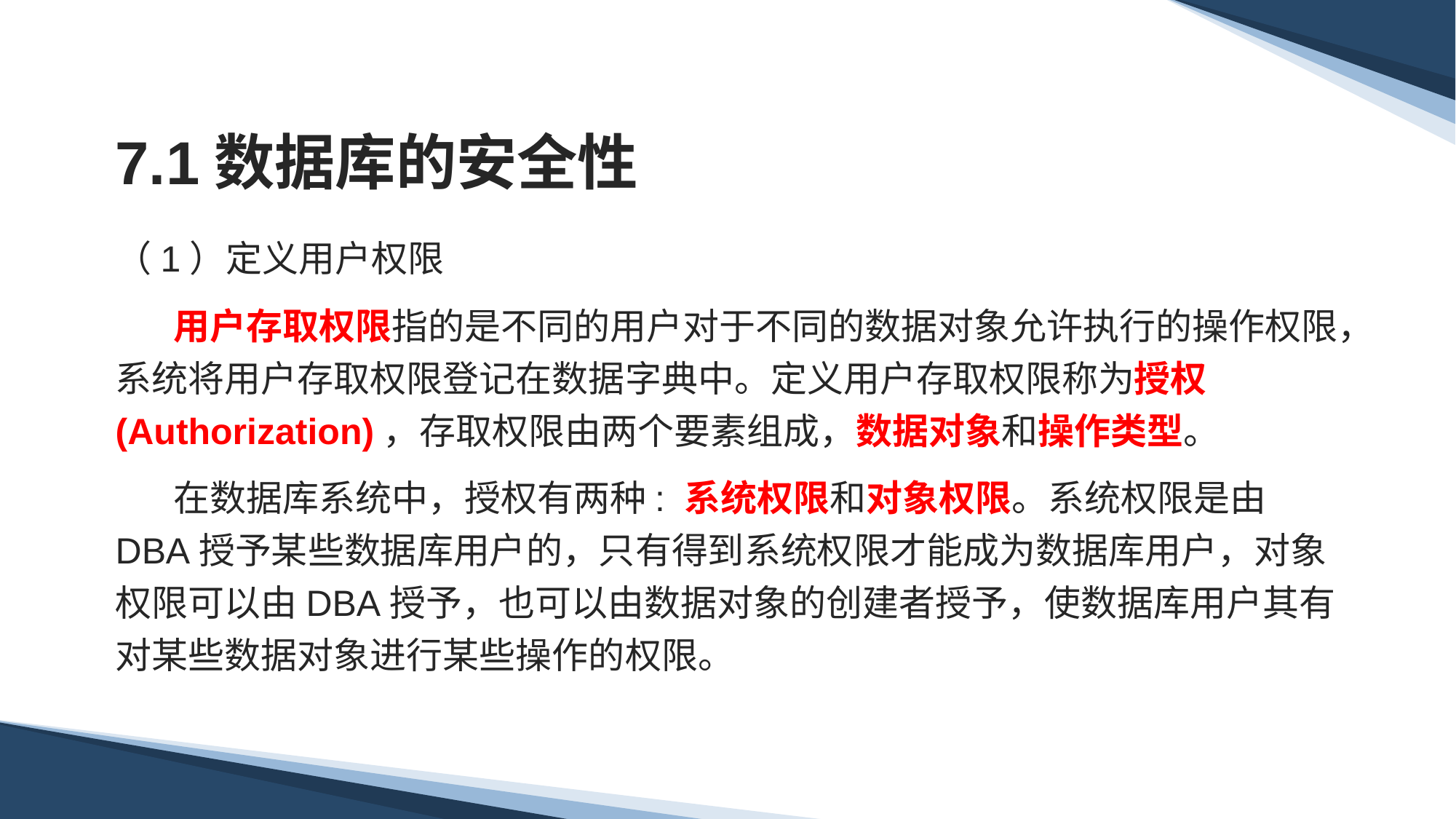

# 7.1数据库的安全性
（1）定义用户权限
      用户存取权限指的是不同的用户对于不同的数据对象允许执行的操作权限，系统将用户存取权限登记在数据字典中。定义用户存取权限称为授权(Authorization)，存取权限由两个要素组成，数据对象和操作类型。
      在数据库系统中，授权有两种: 系统权限和对象权限。系统权限是由DBA授予某些数据库用户的，只有得到系统权限才能成为数据库用户，对象权限可以由DBA授予，也可以由数据对象的创建者授予，使数据库用户其有对某些数据对象进行某些操作的权限。